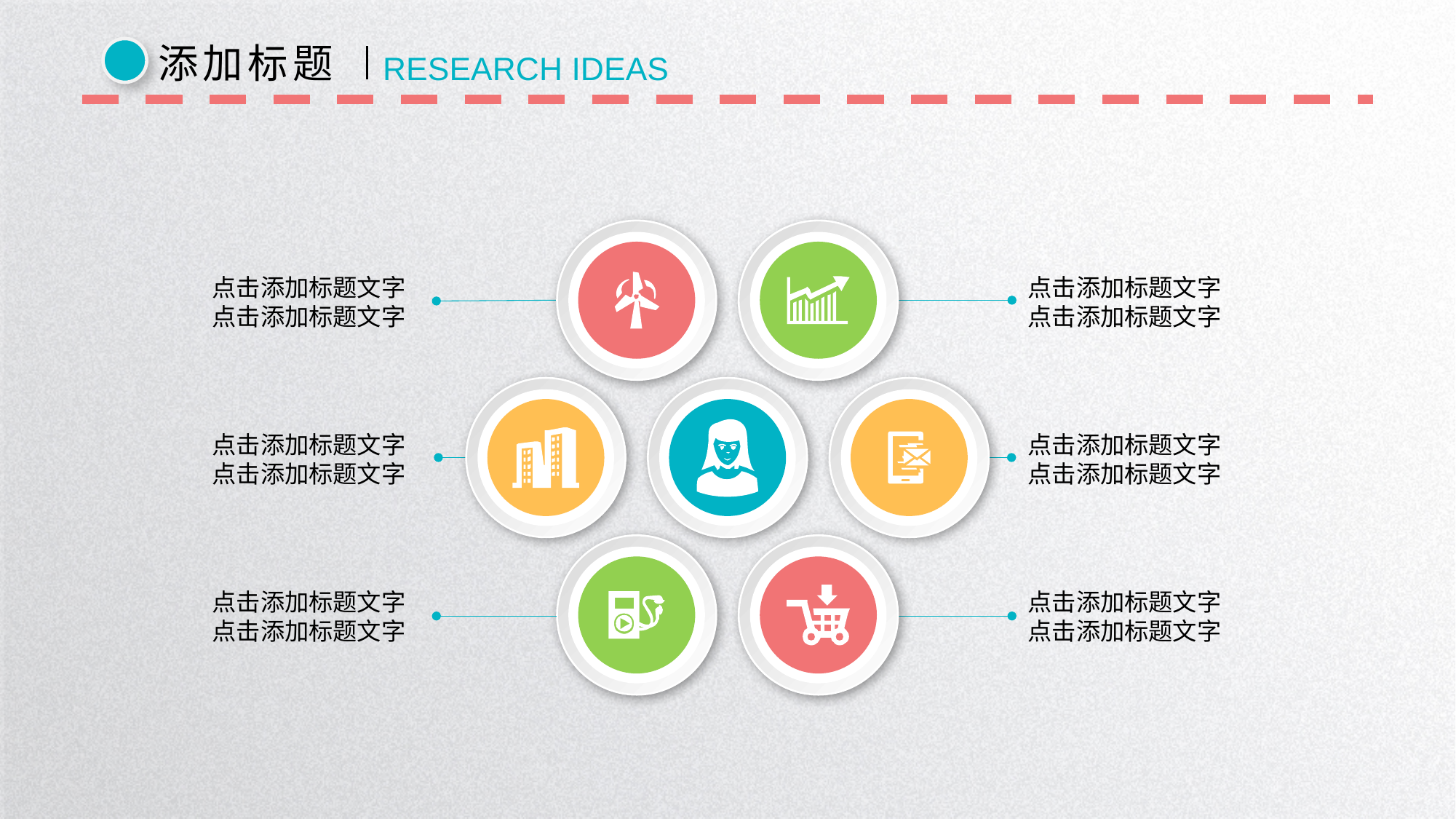

添加标题

RESEARCH IDEAS

点击添加标题文字
点击添加标题文字
点击添加标题文字
点击添加标题文字

点击添加标题文字
点击添加标题文字
点击添加标题文字
点击添加标题文字

点击添加标题文字
点击添加标题文字
点击添加标题文字
点击添加标题文字
延时符